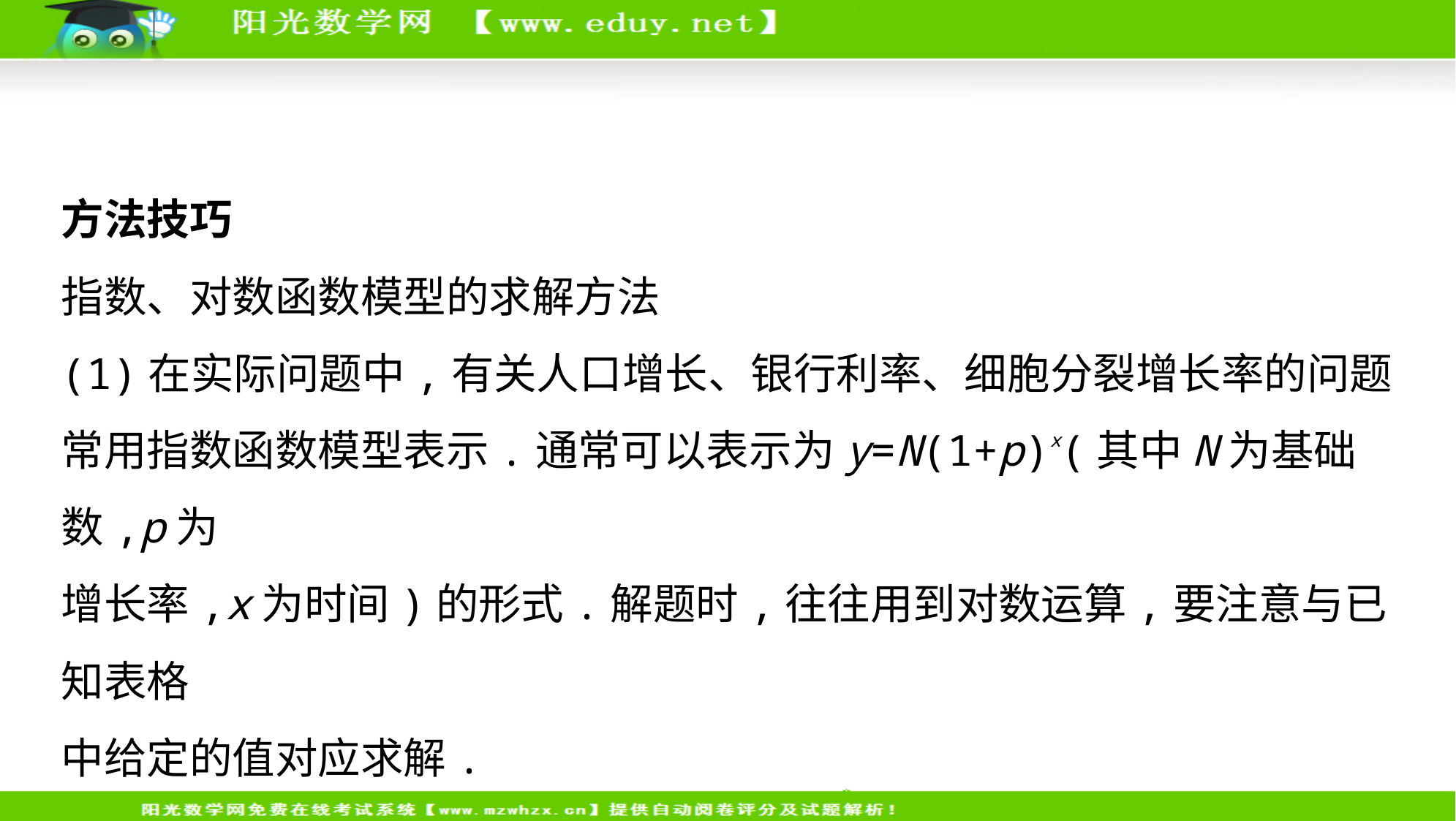

方法技巧
指数、对数函数模型的求解方法
(1)在实际问题中,有关人口增长、银行利率、细胞分裂增长率的问题
常用指数函数模型表示.通常可以表示为y=N(1+p)x(其中N为基础数,p为
增长率,x为时间)的形式.解题时,往往用到对数运算,要注意与已知表格
中给定的值对应求解.